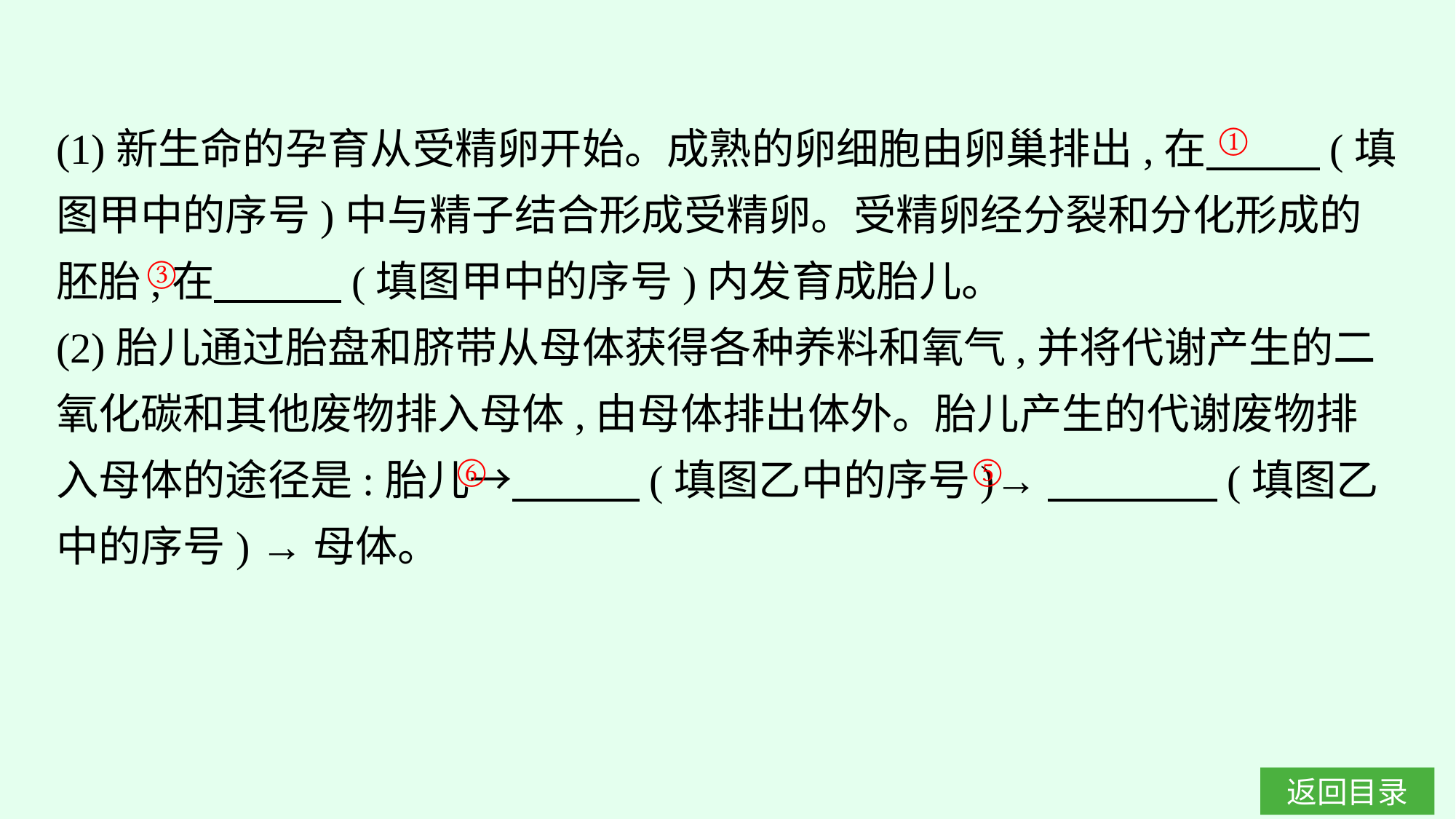

(1)新生命的孕育从受精卵开始。成熟的卵细胞由卵巢排出,在　   　(填图甲中的序号)中与精子结合形成受精卵。受精卵经分裂和分化形成的胚胎,在　　　(填图甲中的序号)内发育成胎儿。
(2)胎儿通过胎盘和脐带从母体获得各种养料和氧气,并将代谢产生的二氧化碳和其他废物排入母体,由母体排出体外。胎儿产生的代谢废物排入母体的途径是:胎儿→　　　(填图乙中的序号)→　　　　(填图乙中的序号) →母体。
①
③
⑥
⑤